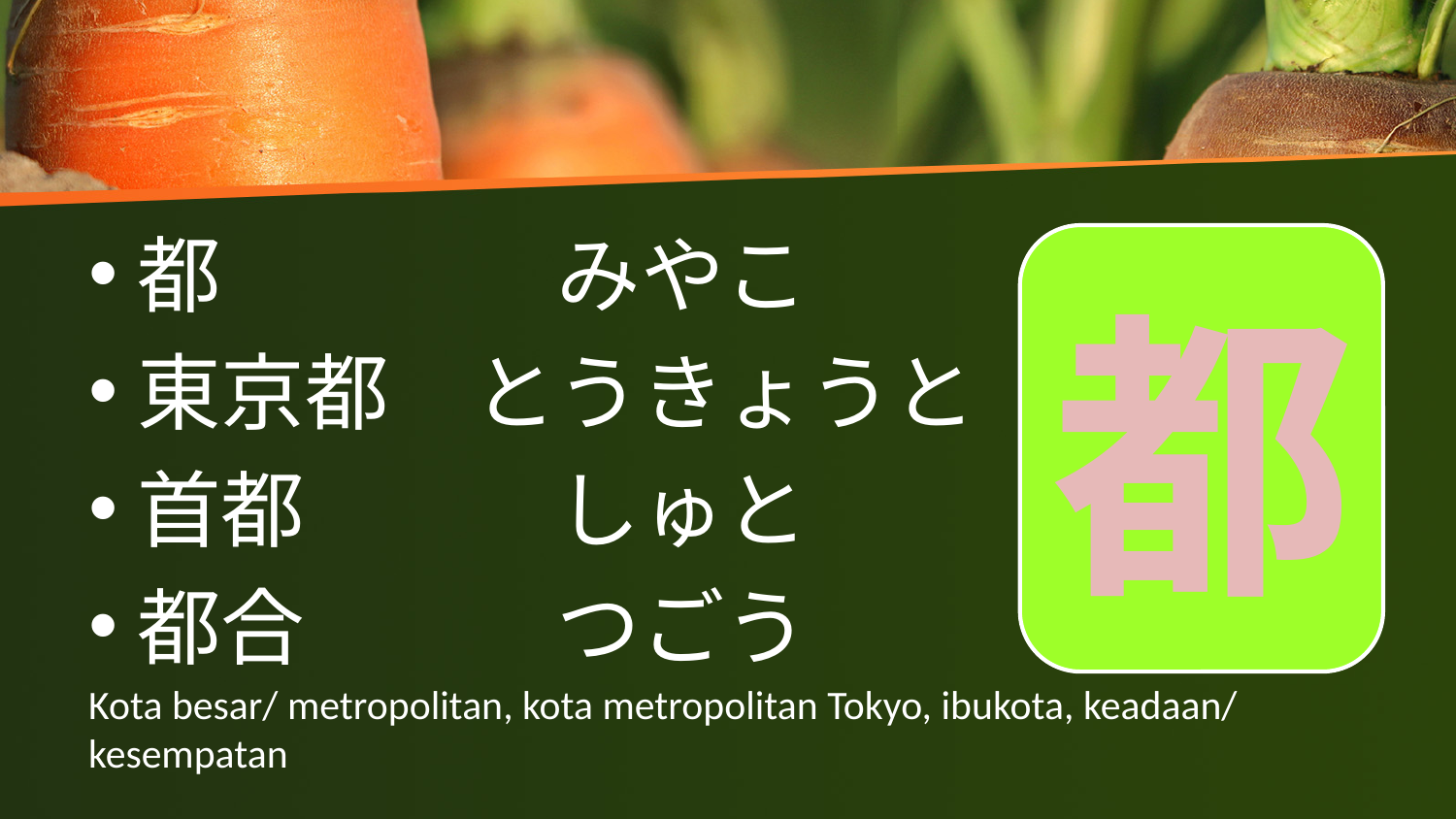

都　　　　みやこ
東京都　とうきょうと
首都　　　しゅと
都合　　　つごう
都
# Kota besar/ metropolitan, kota metropolitan Tokyo, ibukota, keadaan/ kesempatan